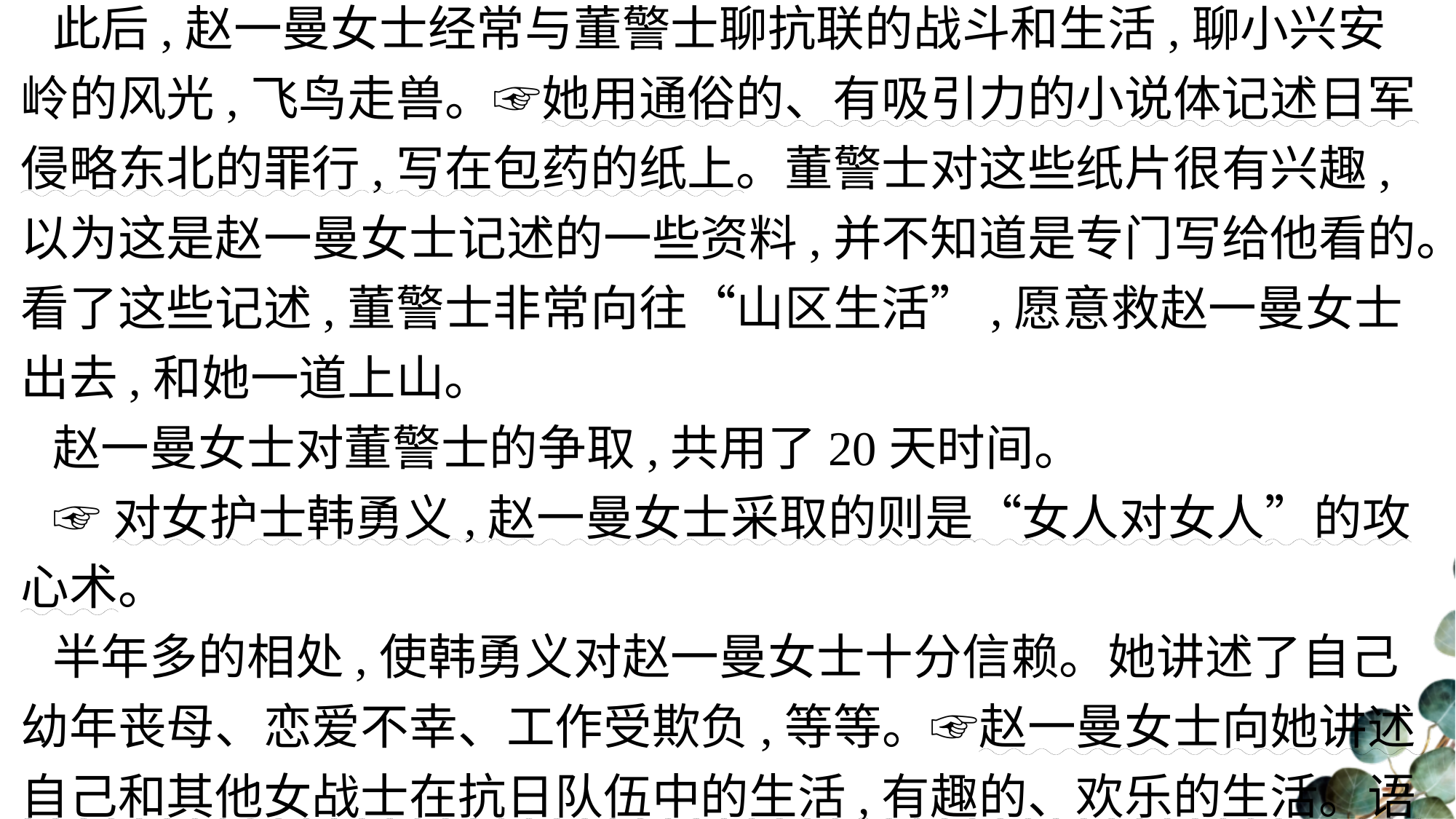

此后,赵一曼女士经常与董警士聊抗联的战斗和生活,聊小兴安岭的风光,飞鸟走兽。☞她用通俗的、有吸引力的小说体记述日军侵略东北的罪行,写在包药的纸上。董警士对这些纸片很有兴趣,以为这是赵一曼女士记述的一些资料,并不知道是专门写给他看的。看了这些记述,董警士非常向往“山区生活”,愿意救赵一曼女士出去,和她一道上山。
赵一曼女士对董警士的争取,共用了20天时间。
☞对女护士韩勇义,赵一曼女士采取的则是“女人对女人”的攻心术。
半年多的相处,使韩勇义对赵一曼女士十分信赖。她讲述了自己幼年丧母、恋爱不幸、工作受欺负,等等。☞赵一曼女士向她讲述自己和其他女战士在抗日队伍中的生活,有趣的、欢乐的生活。语调是深情的、甜蜜的。